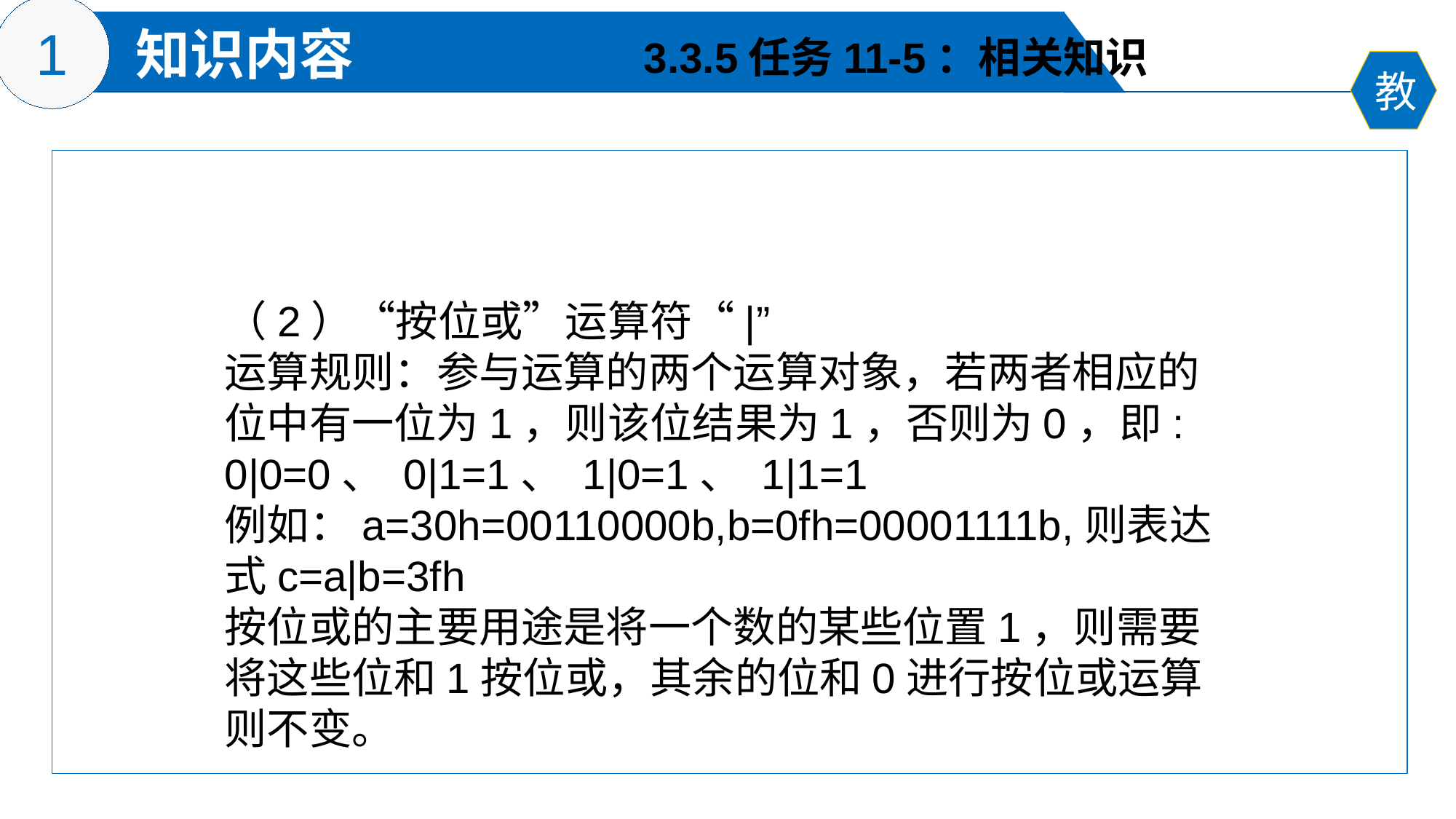

3.3.5任务11-5：相关知识
（2）“按位或”运算符“|”
运算规则：参与运算的两个运算对象，若两者相应的位中有一位为1，则该位结果为1，否则为0，即: 0|0=0、 0|1=1、 1|0=1、 1|1=1
例如：a=30h=00110000b,b=0fh=00001111b,则表达式c=a|b=3fh
按位或的主要用途是将一个数的某些位置1，则需要将这些位和1按位或，其余的位和0进行按位或运算则不变。